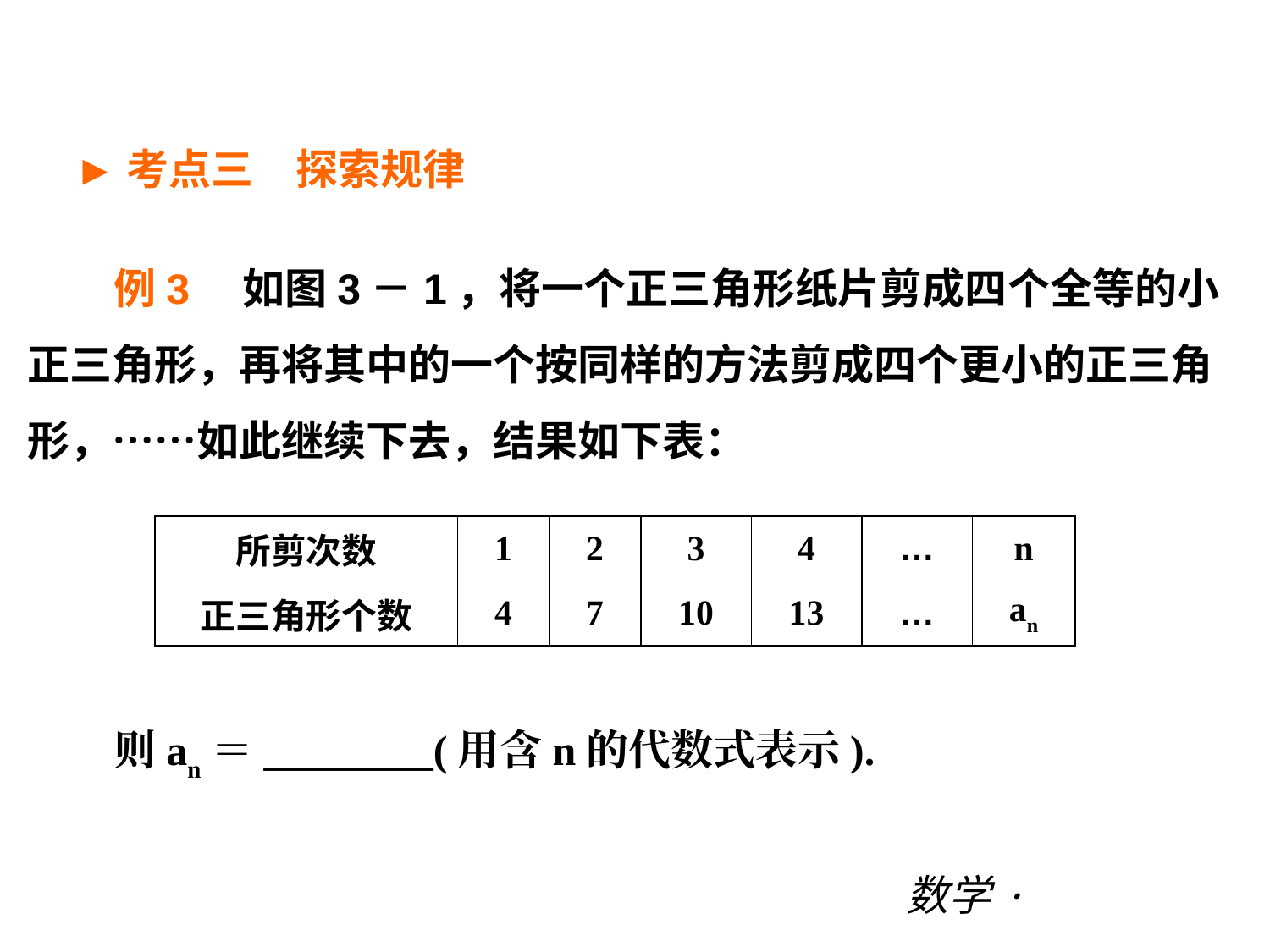

第三章 |过关测试
►考点三　探索规律
例3　如图3－1，将一个正三角形纸片剪成四个全等的小正三角形，再将其中的一个按同样的方法剪成四个更小的正三角形，……如此继续下去，结果如下表：

则an＝________(用含n的代数式表示).
| 所剪次数 | 1 | 2 | 3 | 4 | … | n |
| --- | --- | --- | --- | --- | --- | --- |
| 正三角形个数 | 4 | 7 | 10 | 13 | … | an |
数学·新课标（BS）